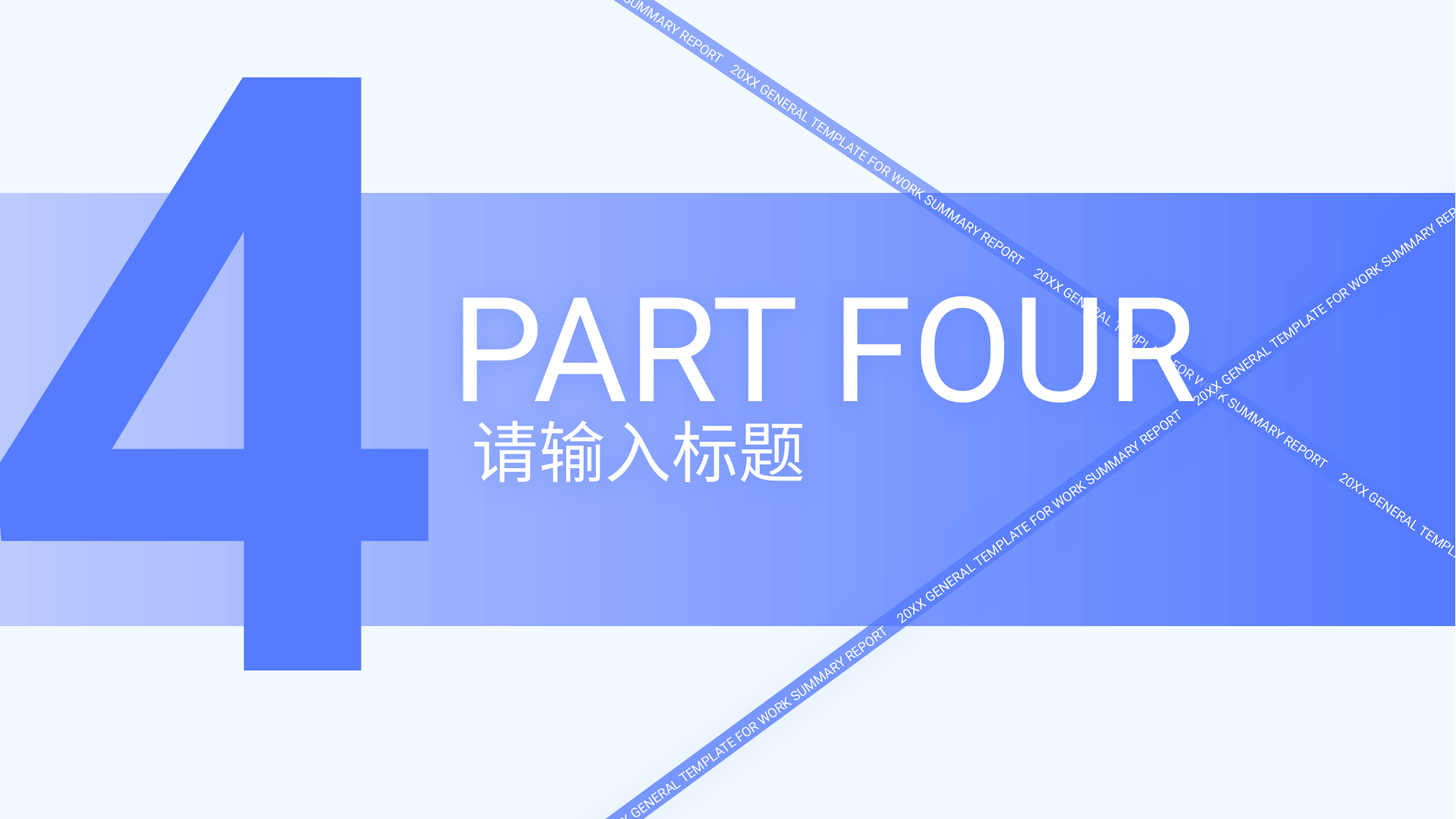

4
PART FOUR
20XX GENERAL TEMPLATE FOR WORK SUMMARY REPORT
20XX GENERAL TEMPLATE FOR WORK SUMMARY REPORT
20XX GENERAL TEMPLATE FOR WORK SUMMARY REPORT
20XX GENERAL TEMPLATE FOR WORK SUMMARY REPORT

20XX GENERAL TEMPLATE FOR WORK SUMMARY REPORT
20XX GENERAL TEMPLATE FOR WORK SUMMARY REPORT
20XX GENERAL TEMPLATE FOR WORK SUMMARY REPORT
20XX GENERAL TEMPLATE FOR WORK SUMMARY REPORT

请输入标题